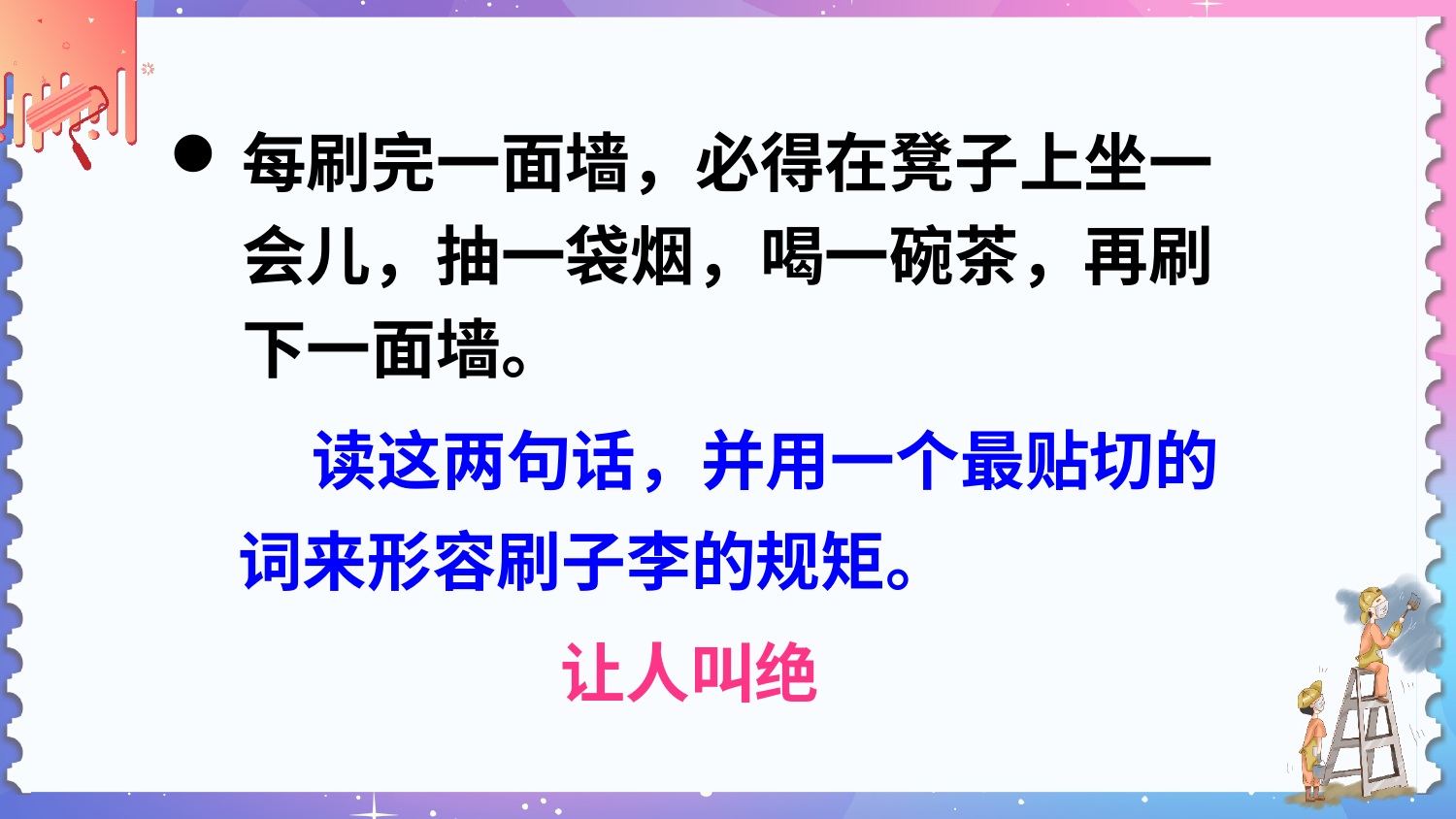

每刷完一面墙，必得在凳子上坐一会儿，抽一袋烟，喝一碗茶，再刷下一面墙。
    读这两句话，并用一个最贴切的词来形容刷子李的规矩。
让人叫绝